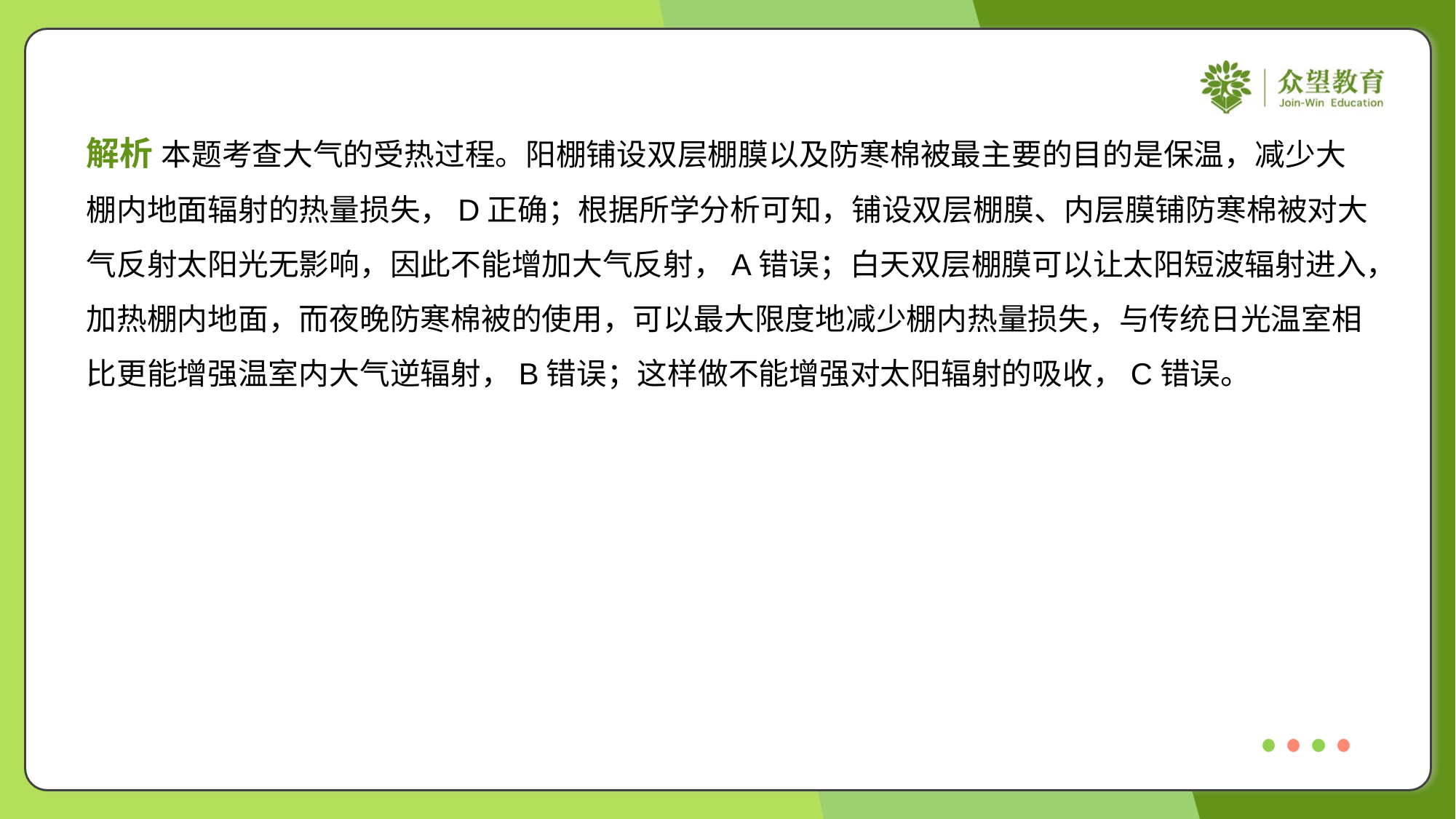

解析 本题考查大气的受热过程。阳棚铺设双层棚膜以及防寒棉被最主要的目的是保温，减少大
棚内地面辐射的热量损失，D正确；根据所学分析可知，铺设双层棚膜、内层膜铺防寒棉被对大
气反射太阳光无影响，因此不能增加大气反射，A错误；白天双层棚膜可以让太阳短波辐射进入，
加热棚内地面，而夜晚防寒棉被的使用，可以最大限度地减少棚内热量损失，与传统日光温室相
比更能增强温室内大气逆辐射，B错误；这样做不能增强对太阳辐射的吸收，C错误。